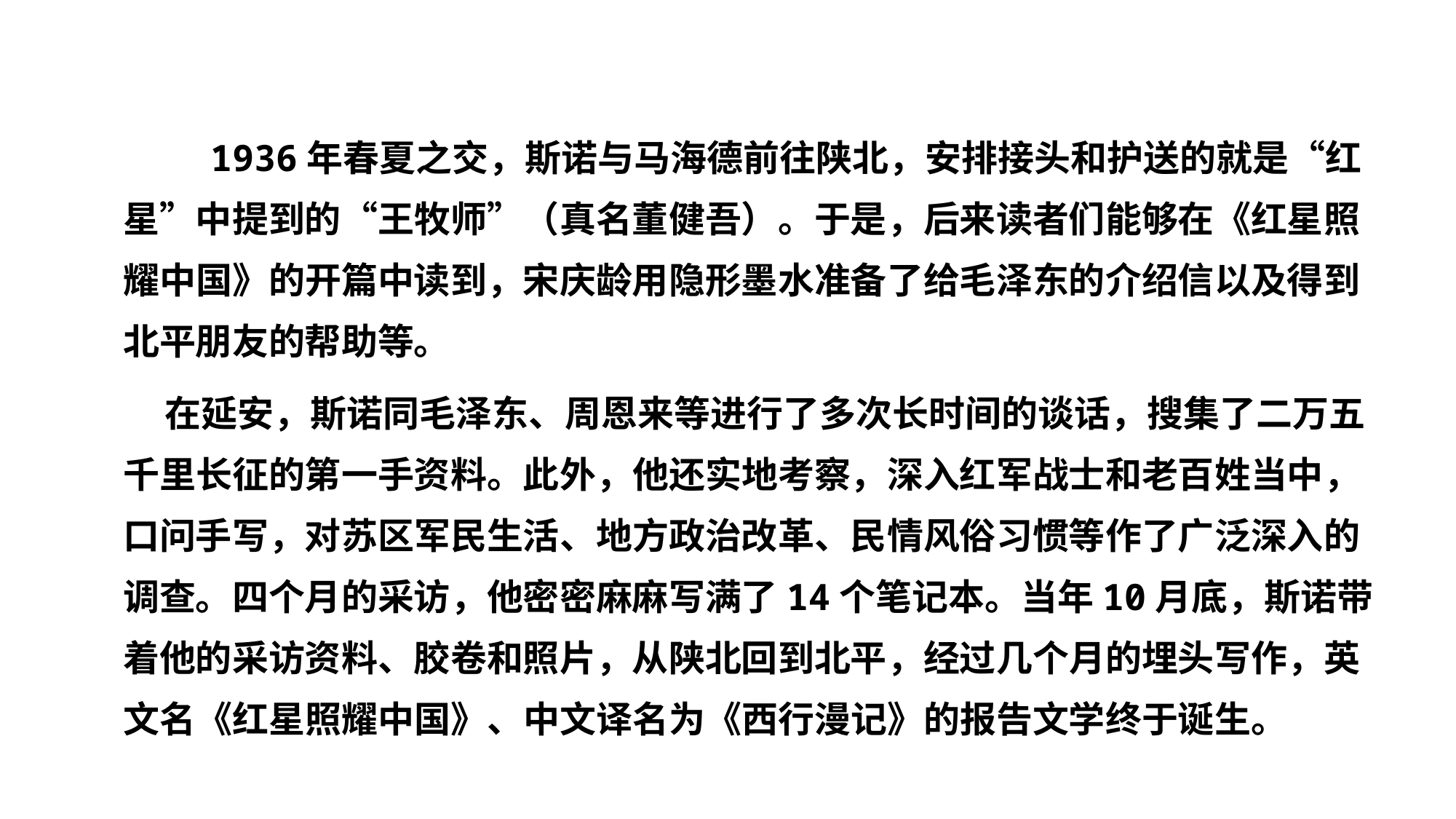

1936年春夏之交，斯诺与马海德前往陕北，安排接头和护送的就是“红星”中提到的“王牧师”（真名董健吾）。于是，后来读者们能够在《红星照耀中国》的开篇中读到，宋庆龄用隐形墨水准备了给毛泽东的介绍信以及得到北平朋友的帮助等。
    在延安，斯诺同毛泽东、周恩来等进行了多次长时间的谈话，搜集了二万五千里长征的第一手资料。此外，他还实地考察，深入红军战士和老百姓当中，口问手写，对苏区军民生活、地方政治改革、民情风俗习惯等作了广泛深入的调查。四个月的采访，他密密麻麻写满了14个笔记本。当年10月底，斯诺带着他的采访资料、胶卷和照片，从陕北回到北平，经过几个月的埋头写作，英文名《红星照耀中国》、中文译名为《西行漫记》的报告文学终于诞生。